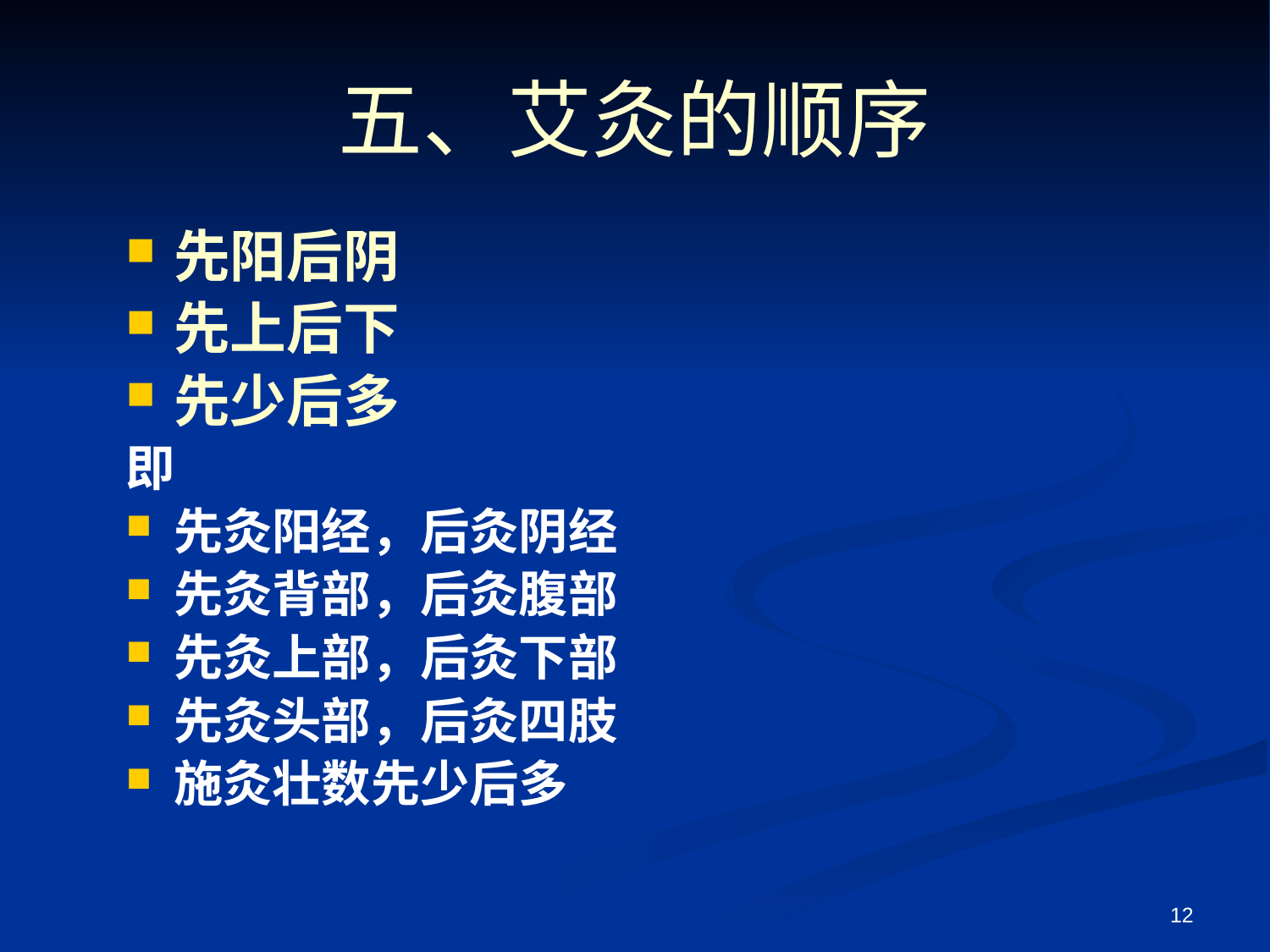

# 五、艾灸的顺序
先阳后阴
先上后下
先少后多
即
先灸阳经，后灸阴经
先灸背部，后灸腹部
先灸上部，后灸下部
先灸头部，后灸四肢
施灸壮数先少后多
12